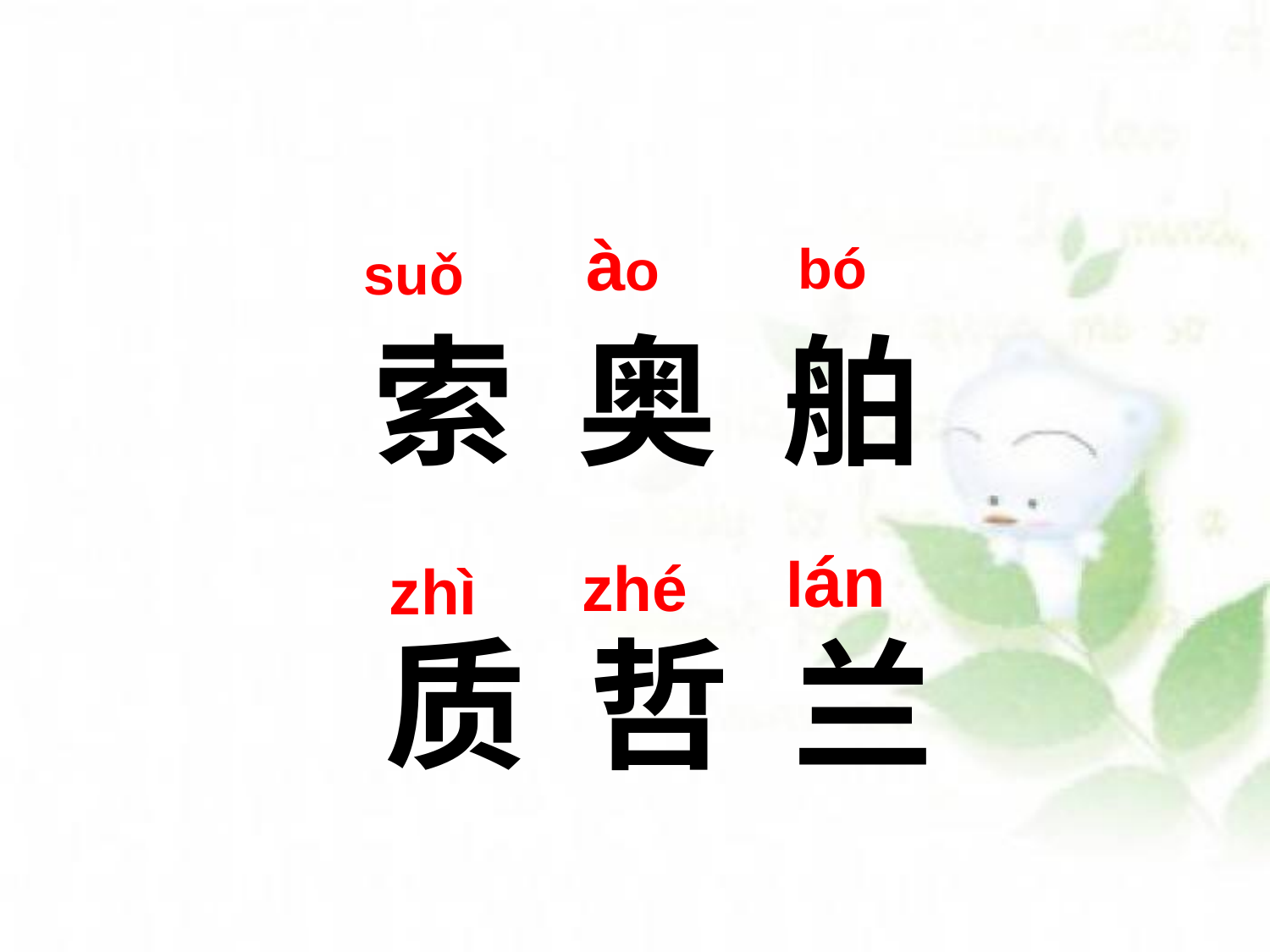

ào
bó
suǒ
索
奥
舶
lán
zhé
zhì
质
哲
兰